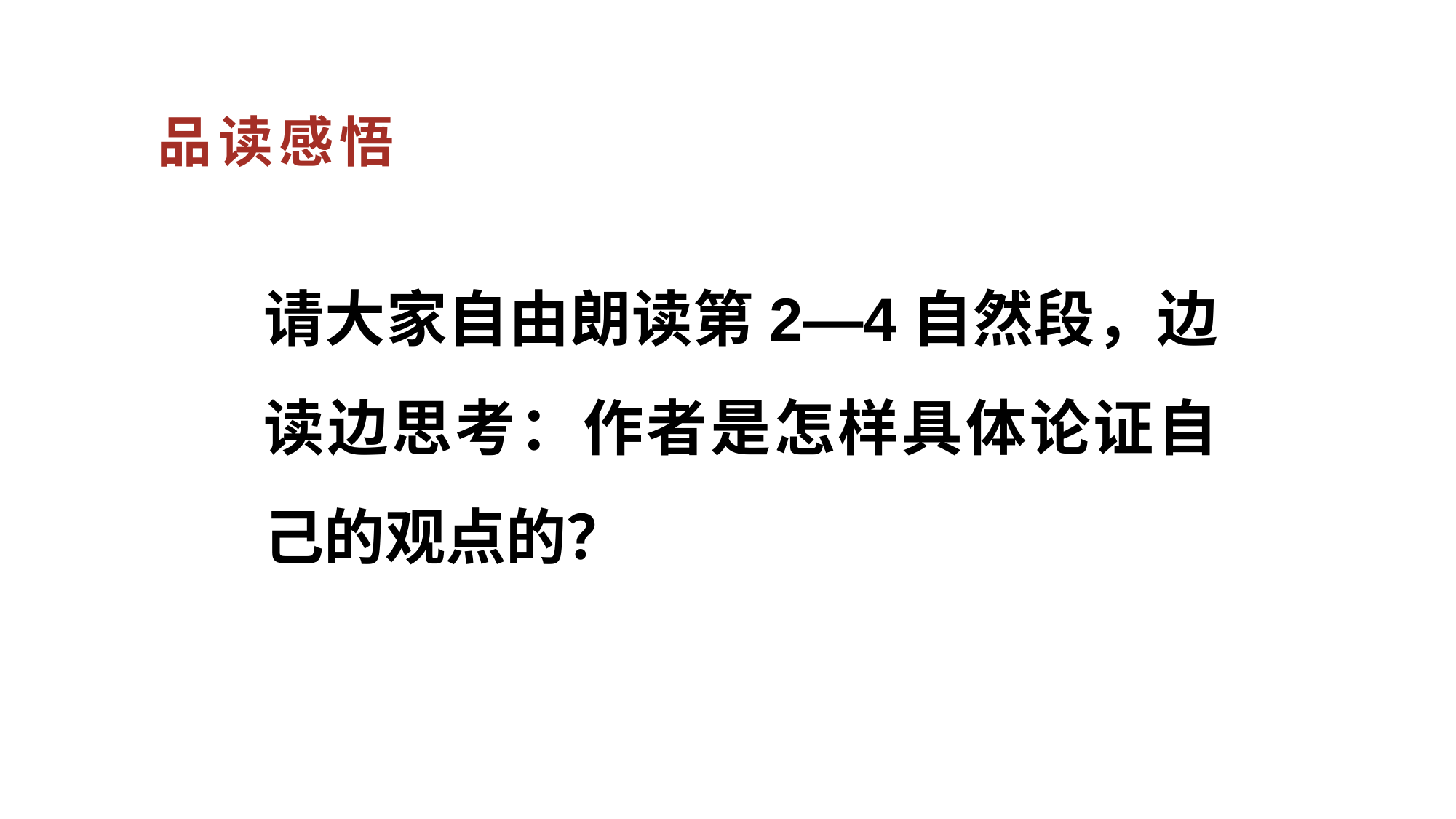

品读感悟
请大家自由朗读第2—4自然段，边读边思考：作者是怎样具体论证自己的观点的？